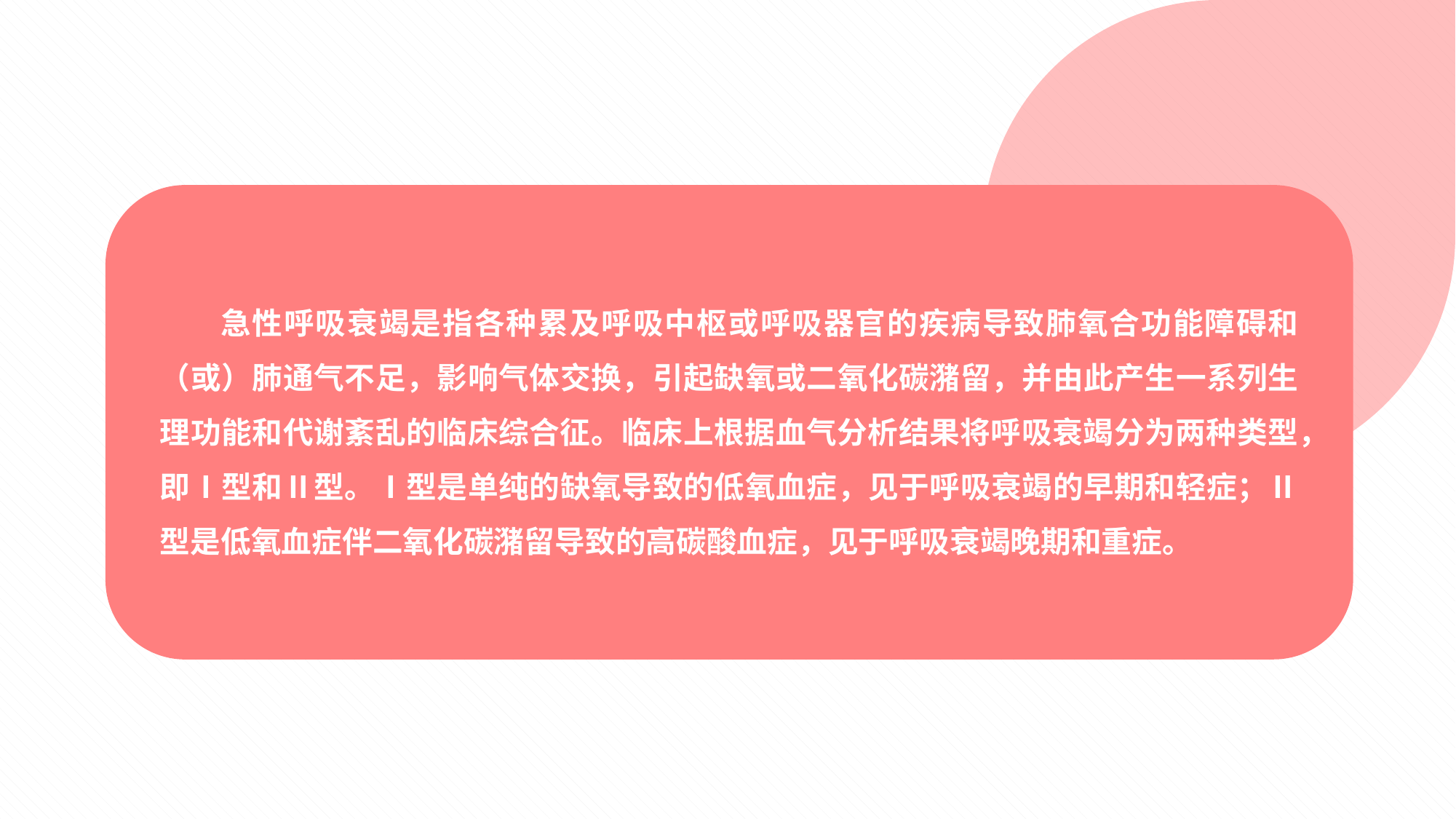

急性呼吸衰竭是指各种累及呼吸中枢或呼吸器官的疾病导致肺氧合功能障碍和（或）肺通气不足，影响气体交换，引起缺氧或二氧化碳潴留，并由此产生一系列生理功能和代谢紊乱的临床综合征。临床上根据血气分析结果将呼吸衰竭分为两种类型，即Ⅰ型和Ⅱ型。Ⅰ型是单纯的缺氧导致的低氧血症，见于呼吸衰竭的早期和轻症；Ⅱ型是低氧血症伴二氧化碳潴留导致的高碳酸血症，见于呼吸衰竭晚期和重症。